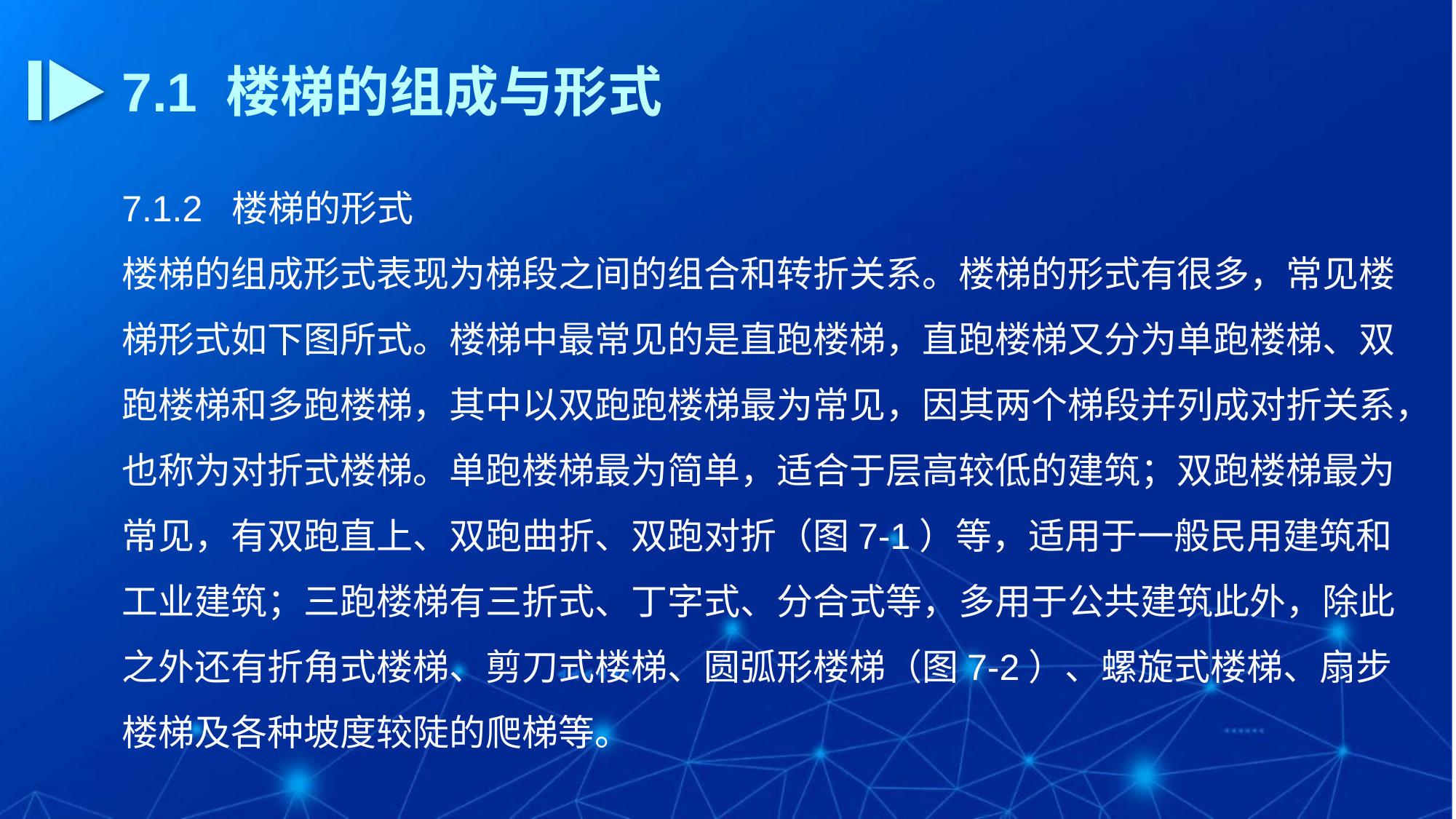

7.1 楼梯的组成与形式

7.1.2  楼梯的形式
楼梯的组成形式表现为梯段之间的组合和转折关系。楼梯的形式有很多，常见楼梯形式如下图所式。楼梯中最常见的是直跑楼梯，直跑楼梯又分为单跑楼梯、双跑楼梯和多跑楼梯，其中以双跑跑楼梯最为常见，因其两个梯段并列成对折关系，也称为对折式楼梯。单跑楼梯最为简单，适合于层高较低的建筑；双跑楼梯最为常见，有双跑直上、双跑曲折、双跑对折（图7-1）等，适用于一般民用建筑和工业建筑；三跑楼梯有三折式、丁字式、分合式等，多用于公共建筑此外，除此之外还有折角式楼梯、剪刀式楼梯、圆弧形楼梯（图7-2）、螺旋式楼梯、扇步楼梯及各种坡度较陡的爬梯等。